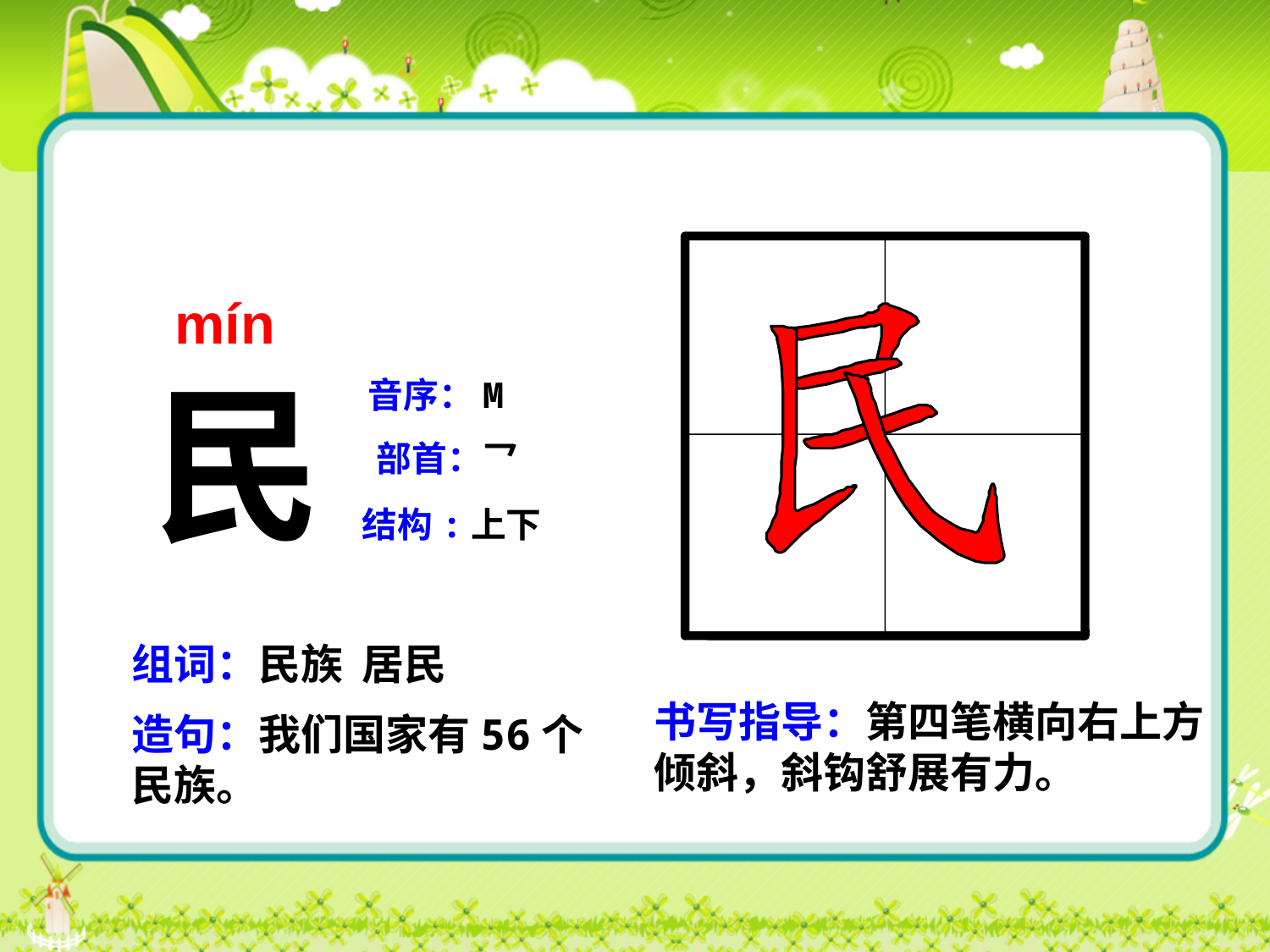

mín

民

音序：M

部首：乛
结构:上下
组词：民族  居民
书写指导：第四笔横向右上方倾斜，斜钩舒展有力。
造句：我们国家有56个民族。